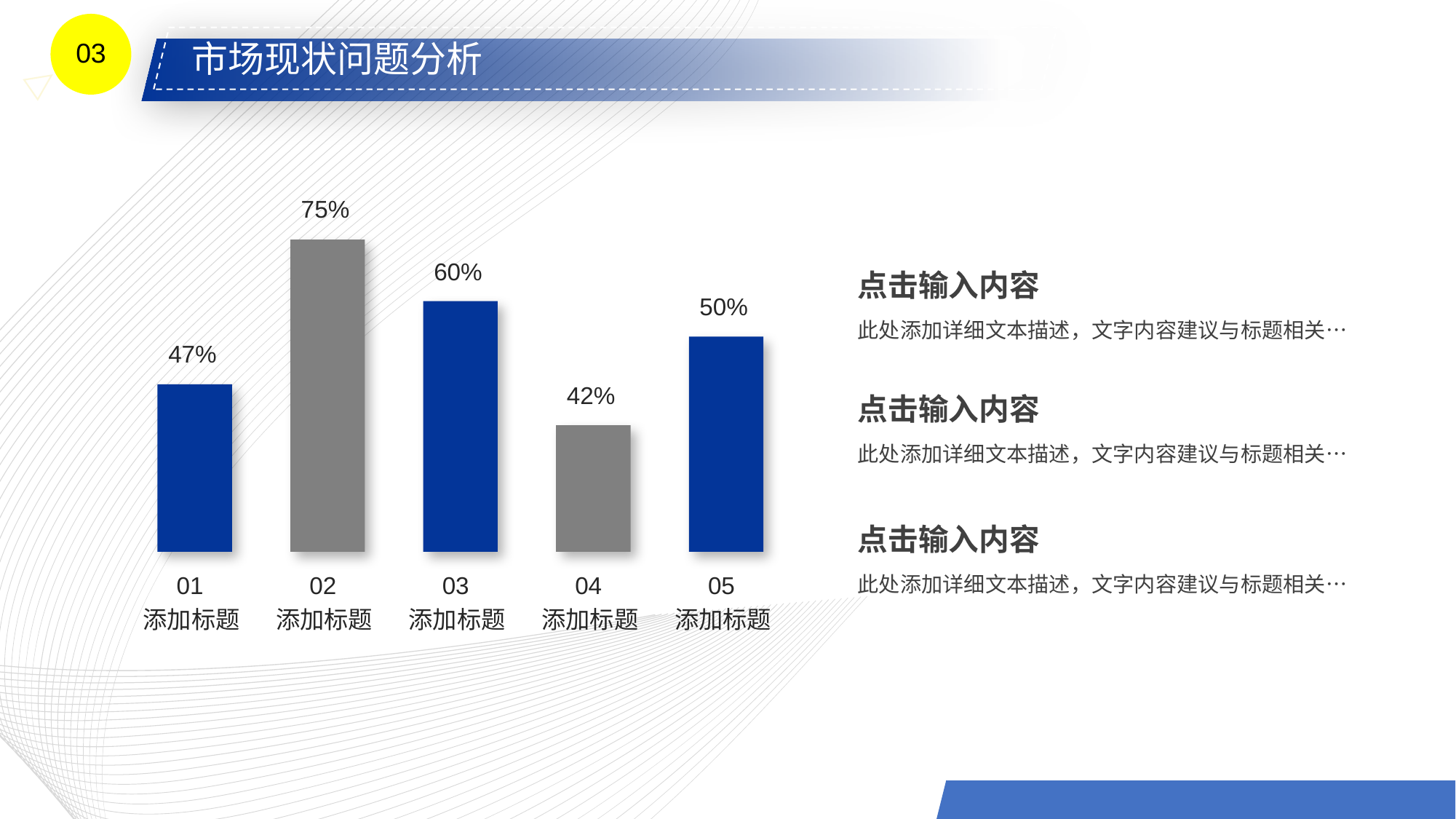

03
市场现状问题分析
75%

60%
50%
47%
42%
01
02
03
04
05
添加标题
添加标题
添加标题
添加标题
添加标题
点击输入内容
此处添加详细文本描述，文字内容建议与标题相关…
点击输入内容
此处添加详细文本描述，文字内容建议与标题相关…
点击输入内容
此处添加详细文本描述，文字内容建议与标题相关…